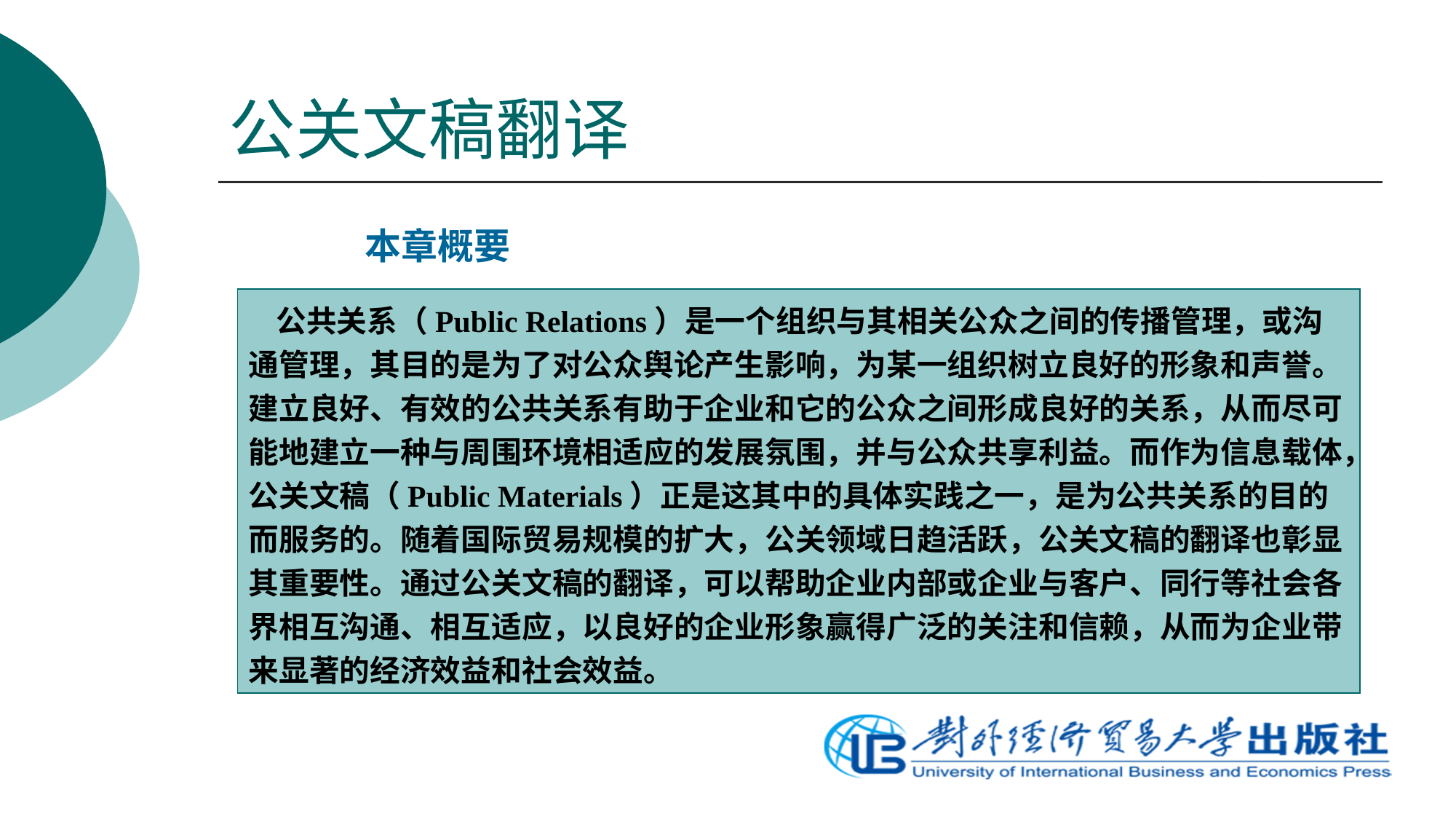

# 公关文稿翻译
本章概要
    公共关系（Public Relations）是一个组织与其相关公众之间的传播管理，或沟通管理，其目的是为了对公众舆论产生影响，为某一组织树立良好的形象和声誉。建立良好、有效的公共关系有助于企业和它的公众之间形成良好的关系，从而尽可能地建立一种与周围环境相适应的发展氛围，并与公众共享利益。而作为信息载体，公关文稿（Public Materials）正是这其中的具体实践之一，是为公共关系的目的而服务的。随着国际贸易规模的扩大，公关领域日趋活跃，公关文稿的翻译也彰显其重要性。通过公关文稿的翻译，可以帮助企业内部或企业与客户、同行等社会各界相互沟通、相互适应，以良好的企业形象赢得广泛的关注和信赖，从而为企业带来显著的经济效益和社会效益。